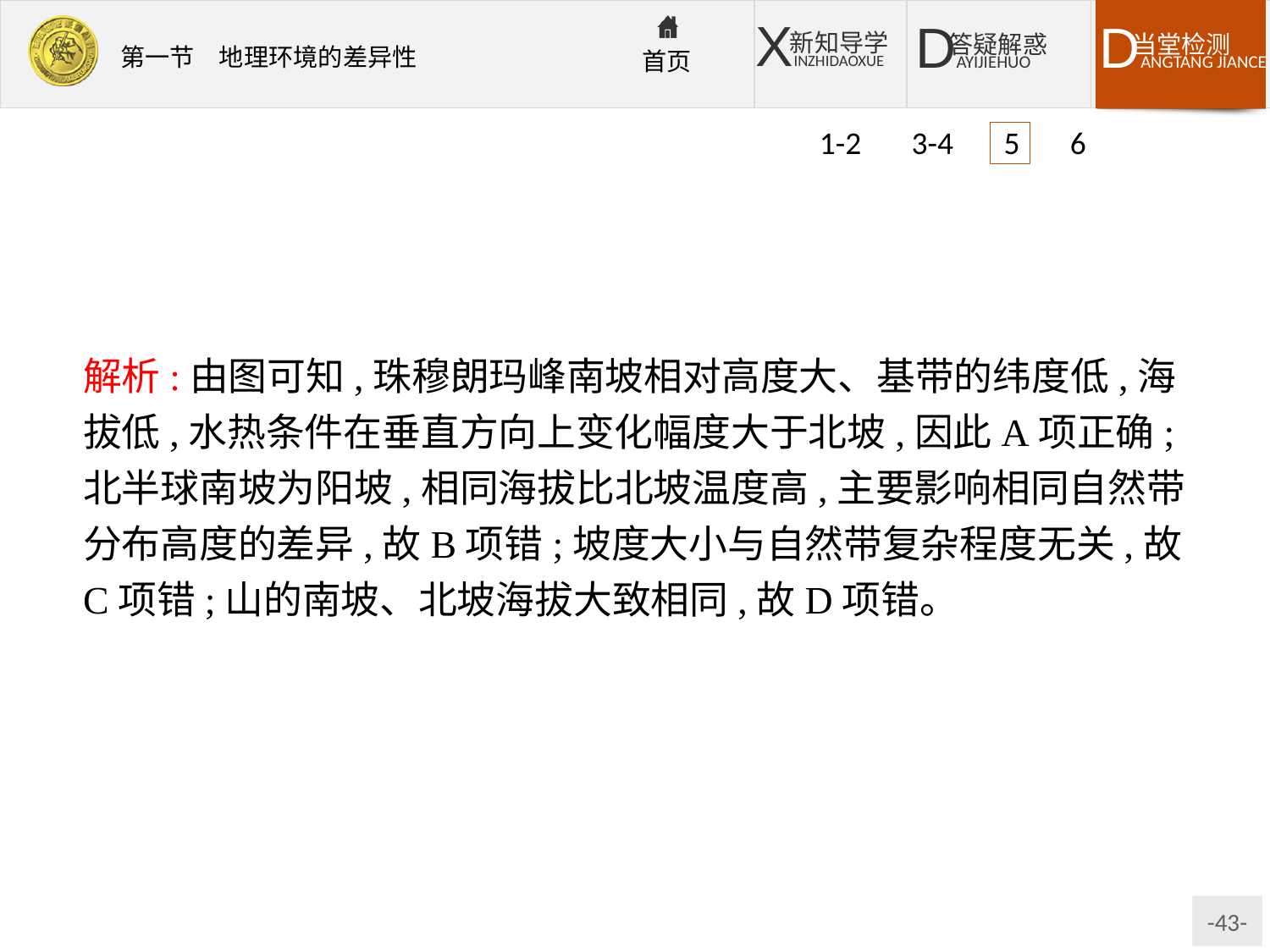

1-2       3-4       5       6

解析:由图可知,珠穆朗玛峰南坡相对高度大、基带的纬度低,海拔低,水热条件在垂直方向上变化幅度大于北坡,因此A项正确;北半球南坡为阳坡,相同海拔比北坡温度高,主要影响相同自然带分布高度的差异,故B项错;坡度大小与自然带复杂程度无关,故C项错;山的南坡、北坡海拔大致相同,故D项错。
答案:A